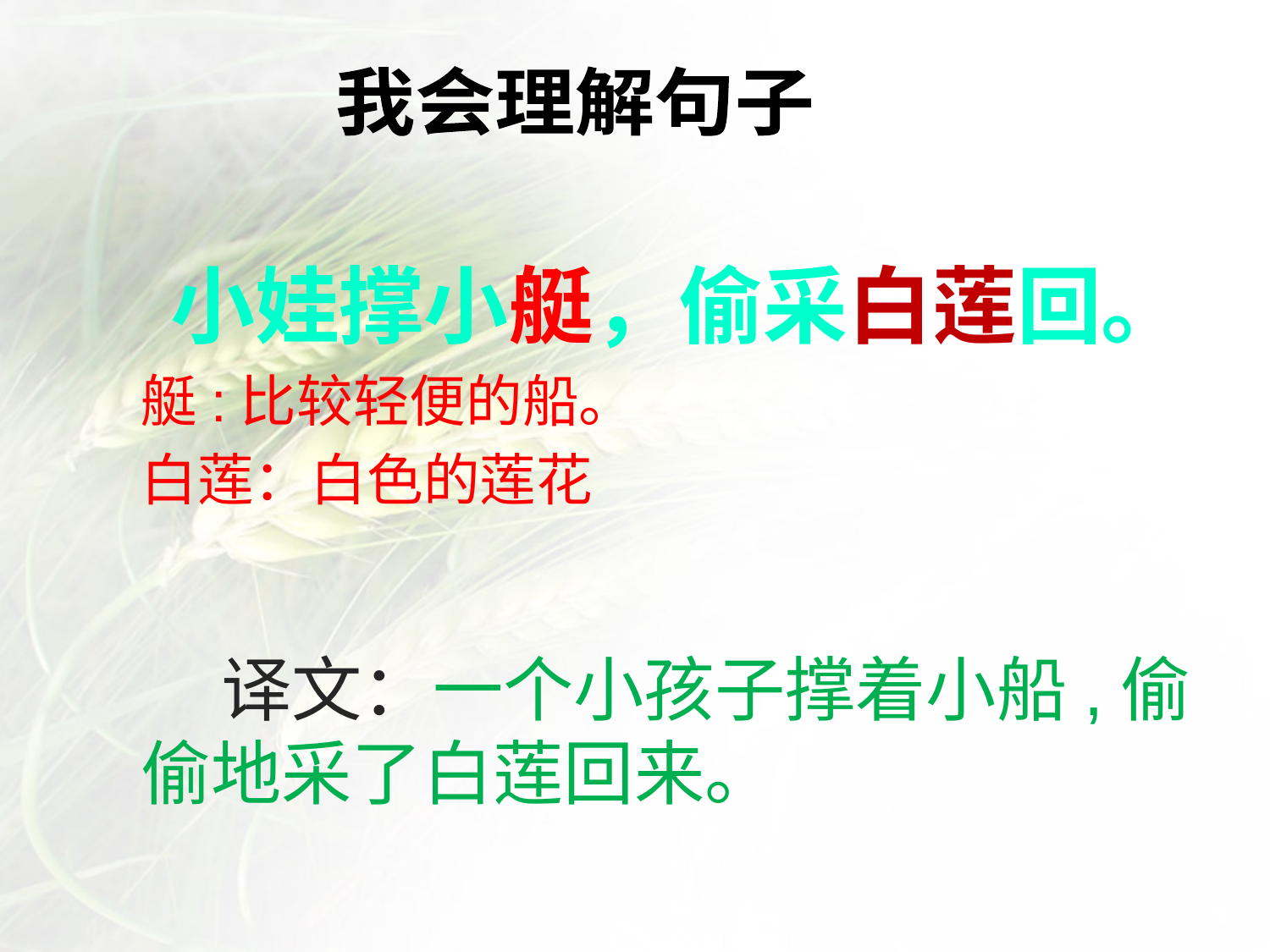

我会理解句子
  小娃撑小艇，偷采白莲回。
艇:比较轻便的船。
白莲：白色的莲花

    译文：一个小孩子撑着小船,偷偷地采了白莲回来。